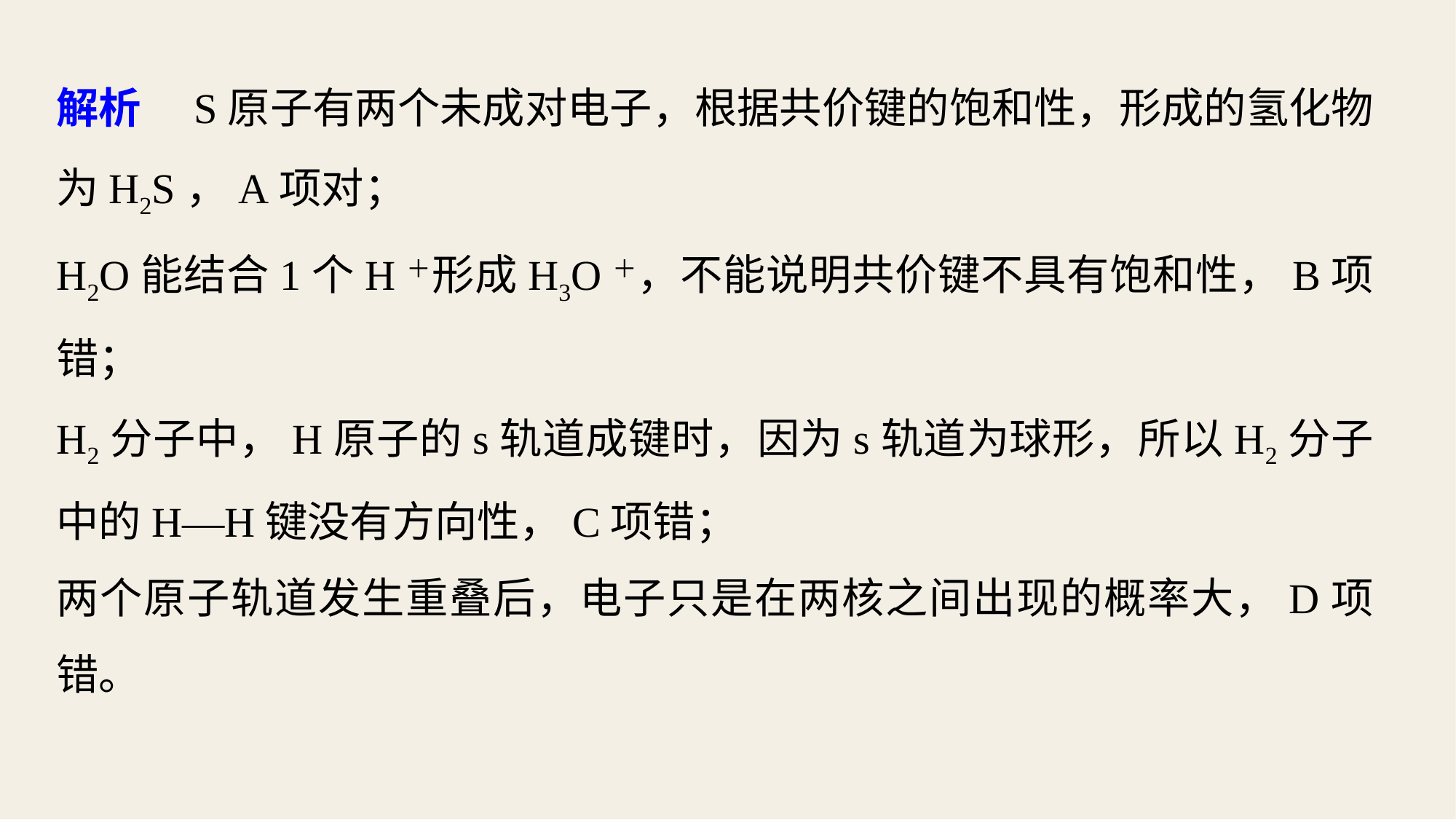

解析　S原子有两个未成对电子，根据共价键的饱和性，形成的氢化物为H2S，A项对；
H2O能结合1个H＋形成H3O＋，不能说明共价键不具有饱和性，B项错；
H2分子中，H原子的s轨道成键时，因为s轨道为球形，所以H2分子中的H—H键没有方向性，C项错；
两个原子轨道发生重叠后，电子只是在两核之间出现的概率大，D项错。